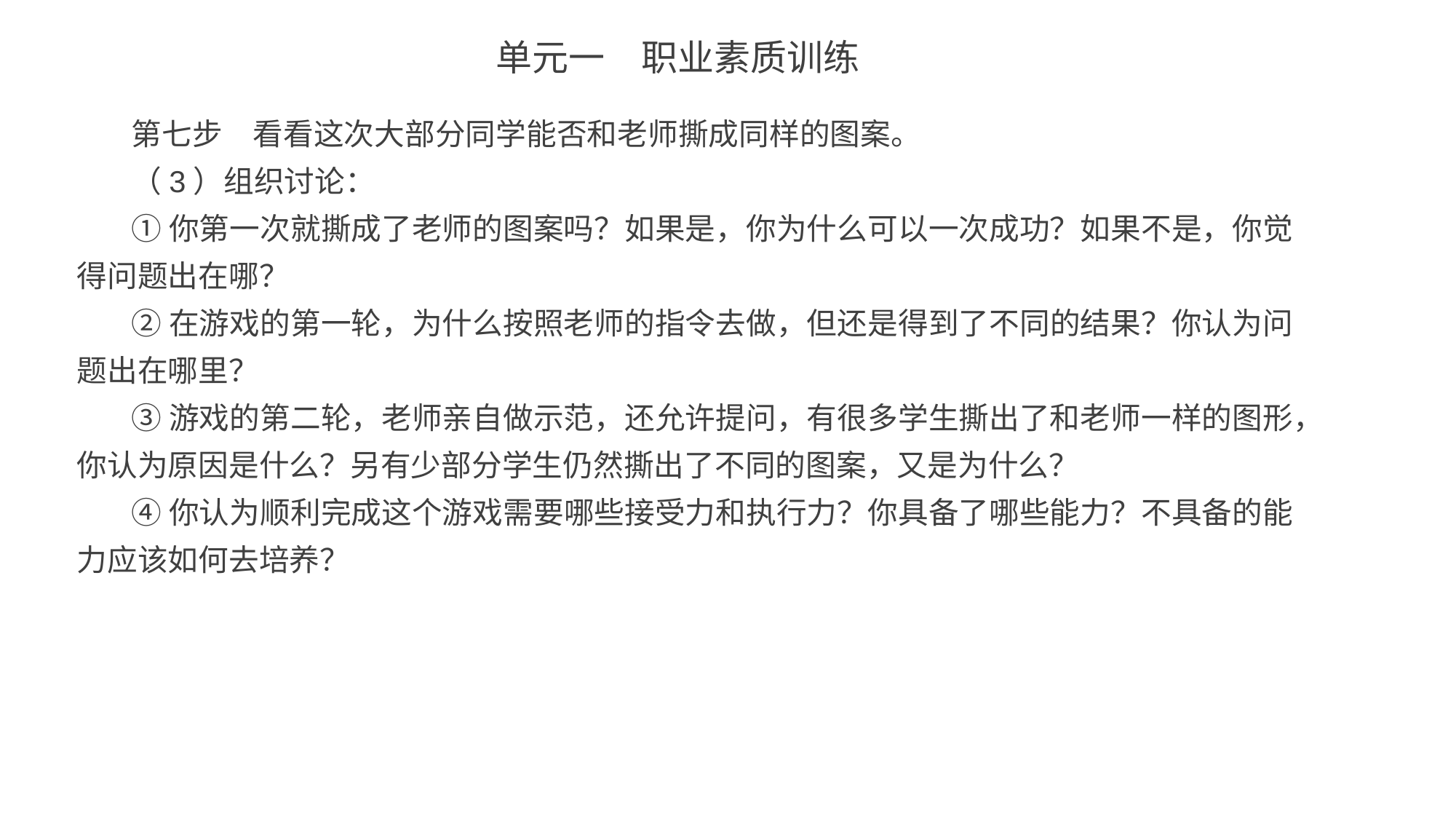

单元一　职业素质训练
第七步　看看这次大部分同学能否和老师撕成同样的图案。
（3）组织讨论：
①你第一次就撕成了老师的图案吗？如果是，你为什么可以一次成功？如果不是，你觉得问题出在哪？
②在游戏的第一轮，为什么按照老师的指令去做，但还是得到了不同的结果？你认为问题出在哪里？
③游戏的第二轮，老师亲自做示范，还允许提问，有很多学生撕出了和老师一样的图形，你认为原因是什么？另有少部分学生仍然撕出了不同的图案，又是为什么？
④你认为顺利完成这个游戏需要哪些接受力和执行力？你具备了哪些能力？不具备的能力应该如何去培养？